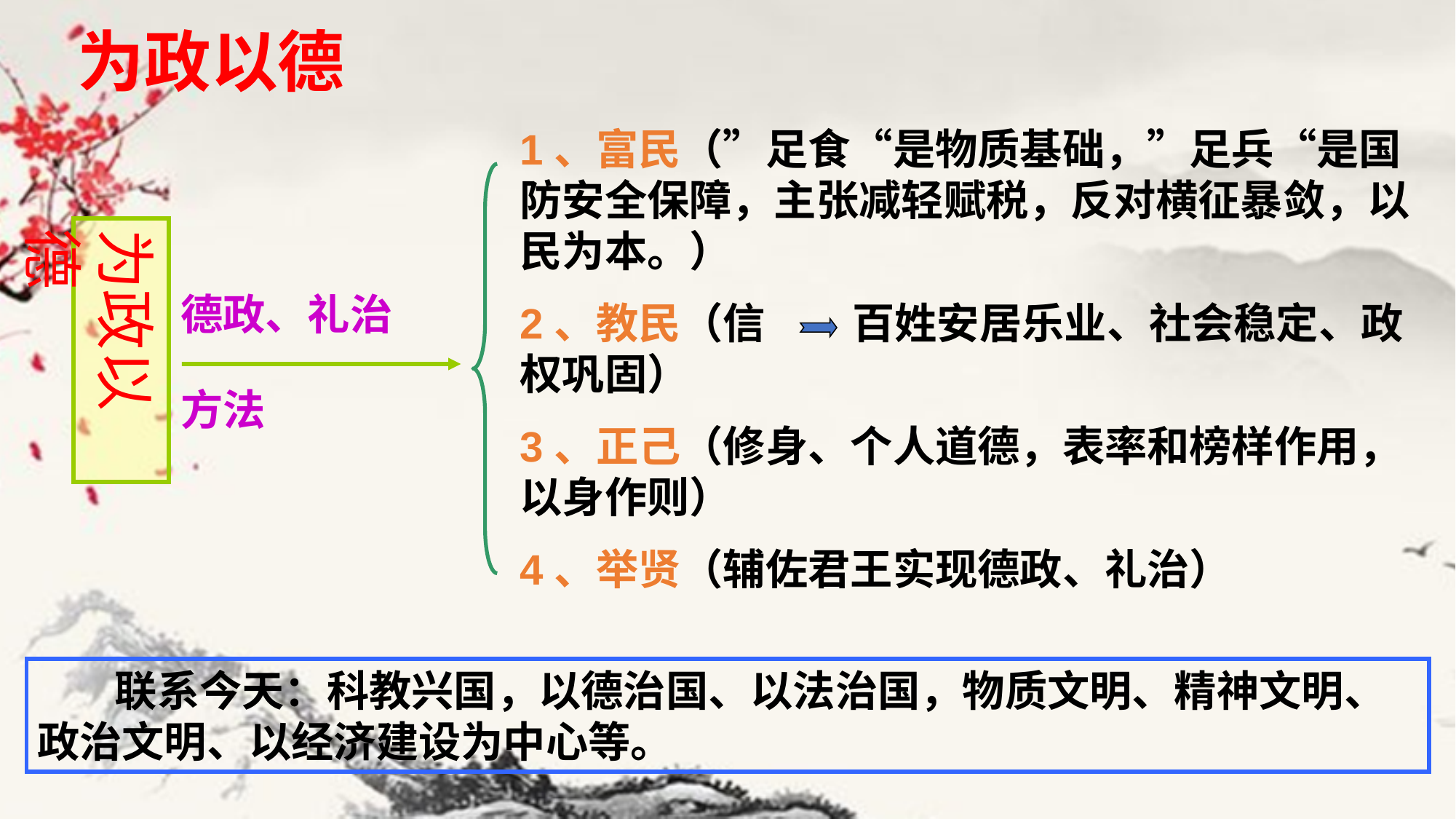

# 为政以德
1、富民（”足食“是物质基础，”足兵“是国防安全保障，主张减轻赋税，反对横征暴敛，以民为本。）
2、教民（信         百姓安居乐业、社会稳定、政权巩固）
3、正己（修身、个人道德，表率和榜样作用，以身作则）
4、举贤（辅佐君王实现德政、礼治）

为政以德
德政、礼治

方法

       联系今天：科教兴国，以德治国、以法治国，物质文明、精神文明、政治文明、以经济建设为中心等。